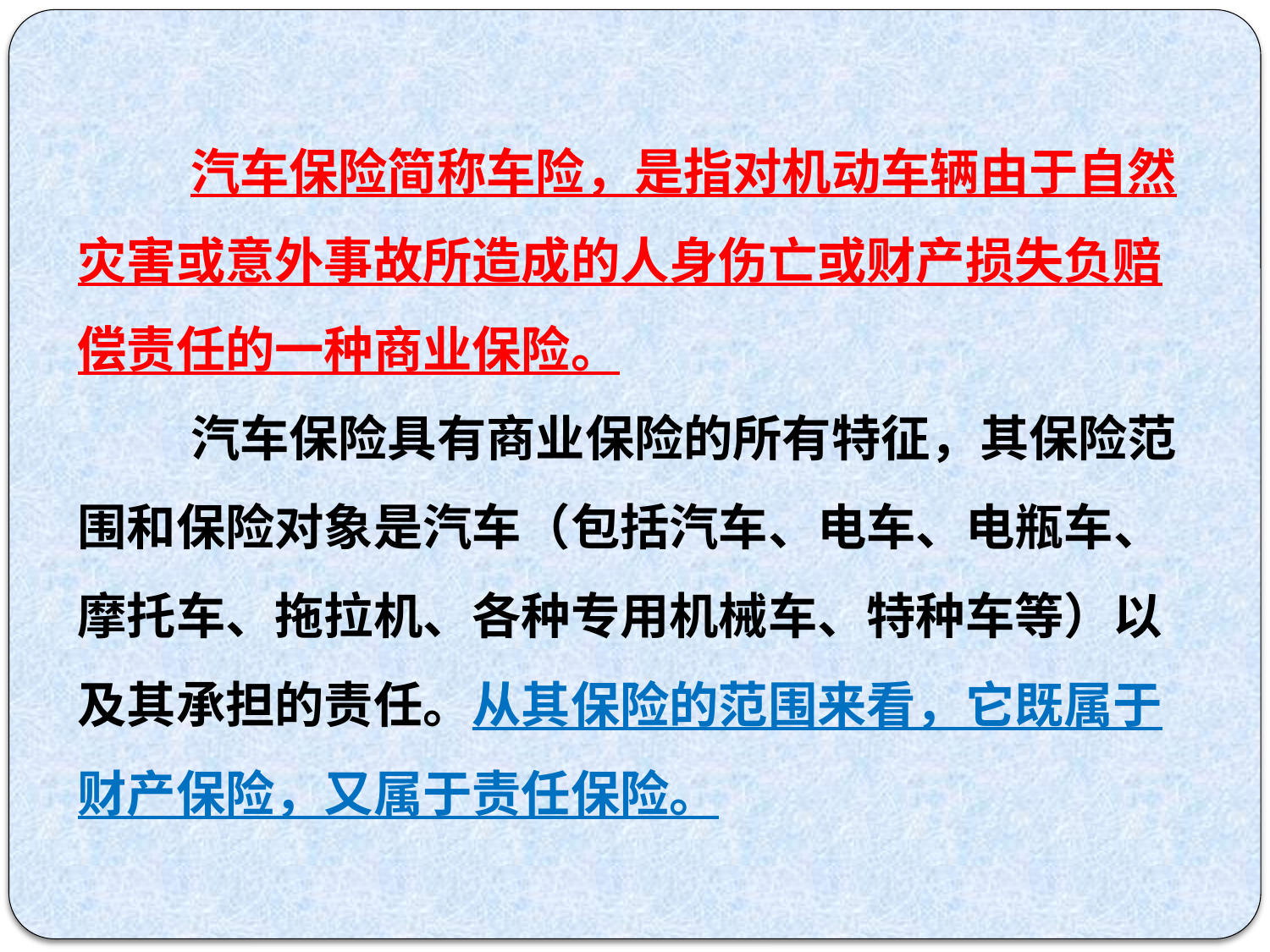

汽车保险简称车险，是指对机动车辆由于自然灾害或意外事故所造成的人身伤亡或财产损失负赔偿责任的一种商业保险。
         汽车保险具有商业保险的所有特征，其保险范围和保险对象是汽车（包括汽车、电车、电瓶车、摩托车、拖拉机、各种专用机械车、特种车等）以及其承担的责任。从其保险的范围来看，它既属于财产保险，又属于责任保险。